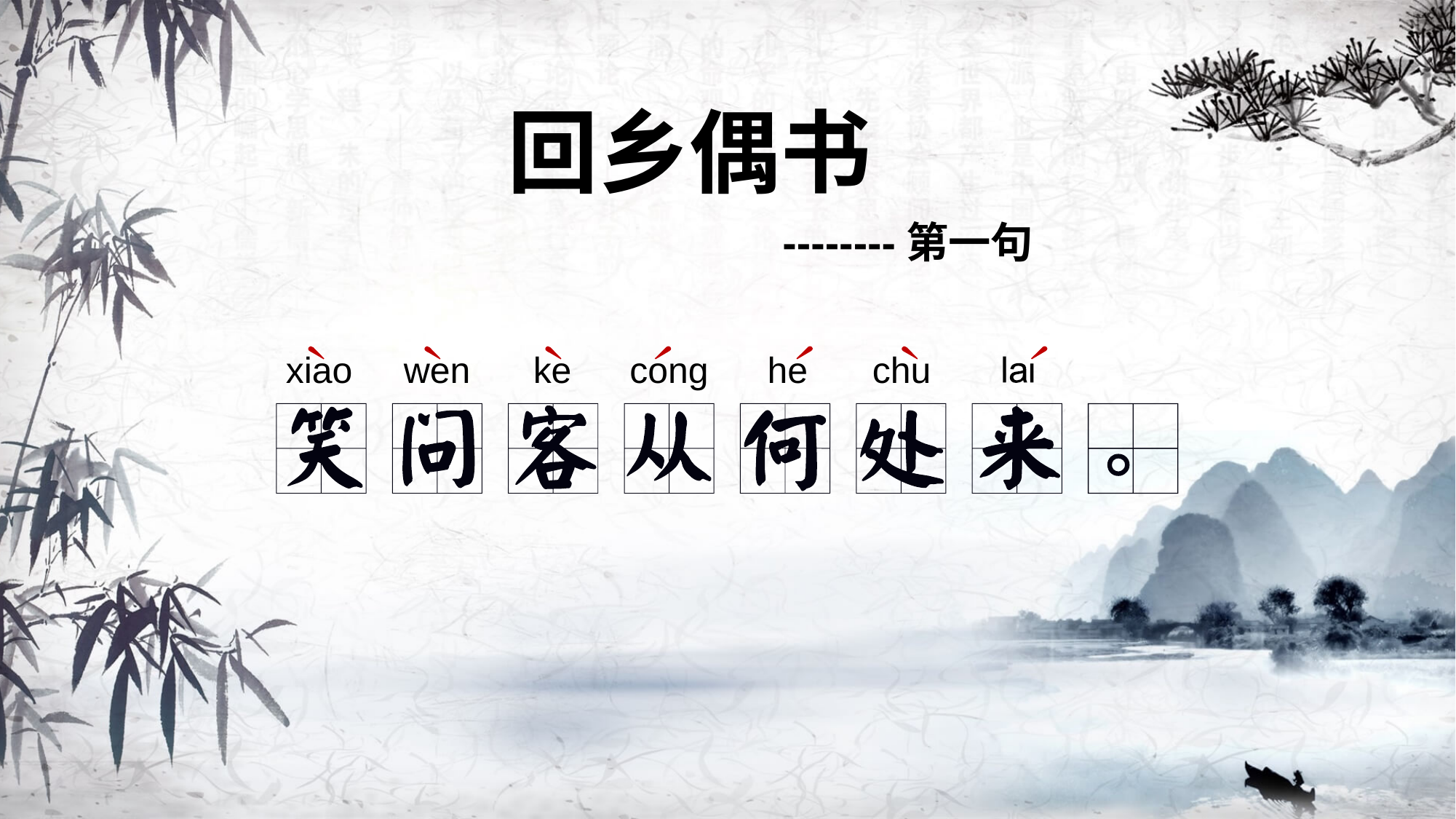

回乡偶书
--------第一句
xiao
wen
ke
cong
he
chu